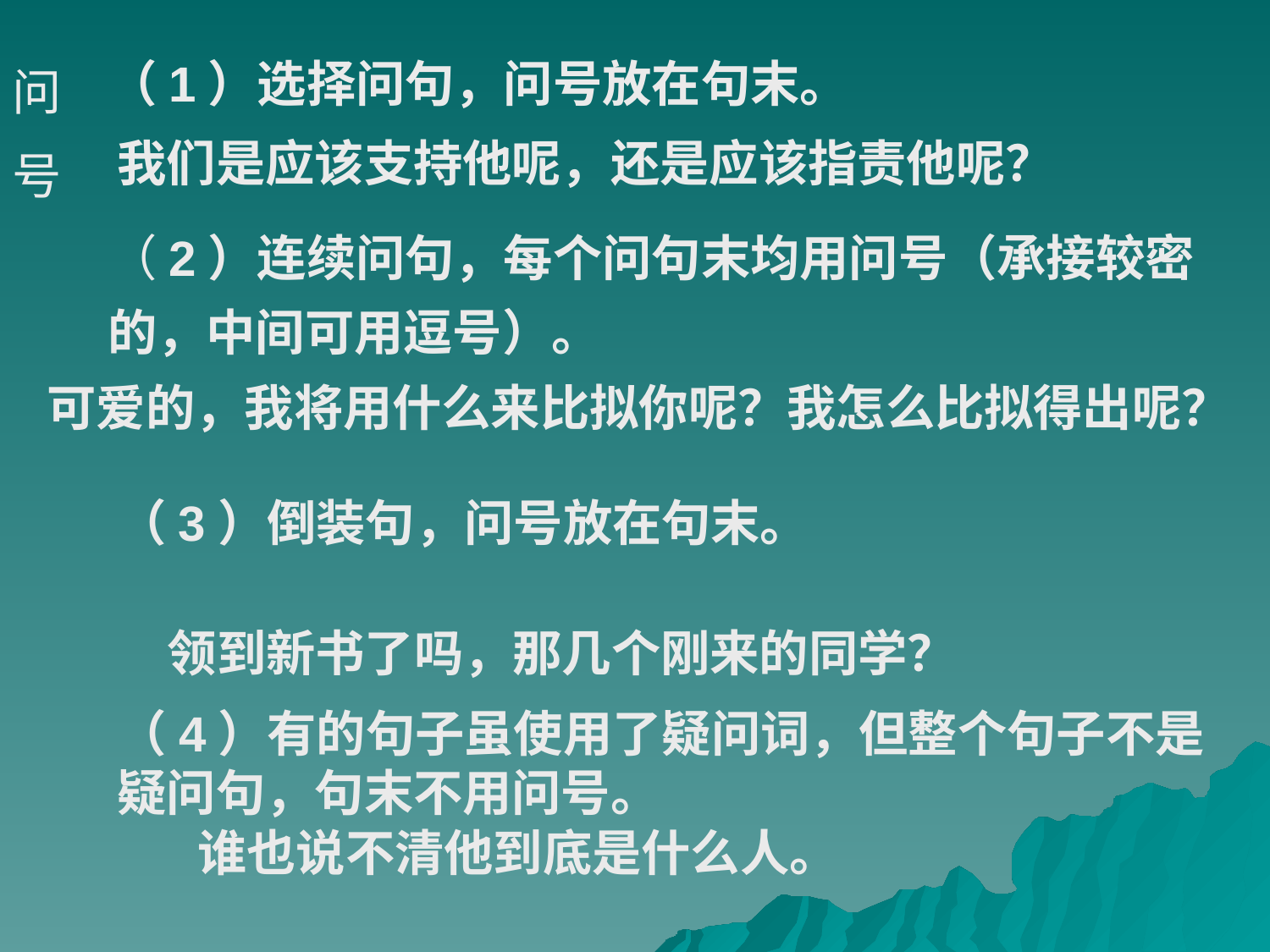

（1）选择问句，问号放在句末。
问
号

我们是应该支持他呢，还是应该指责他呢？
（2）连续问句，每个问句末均用问号（承接较密的，中间可用逗号）。

可爱的，我将用什么来比拟你呢？我怎么比拟得出呢？

（3）倒装句，问号放在句末。
领到新书了吗，那几个刚来的同学？
（4）有的句子虽使用了疑问词，但整个句子不是疑问句，句末不用问号。
谁也说不清他到底是什么人。